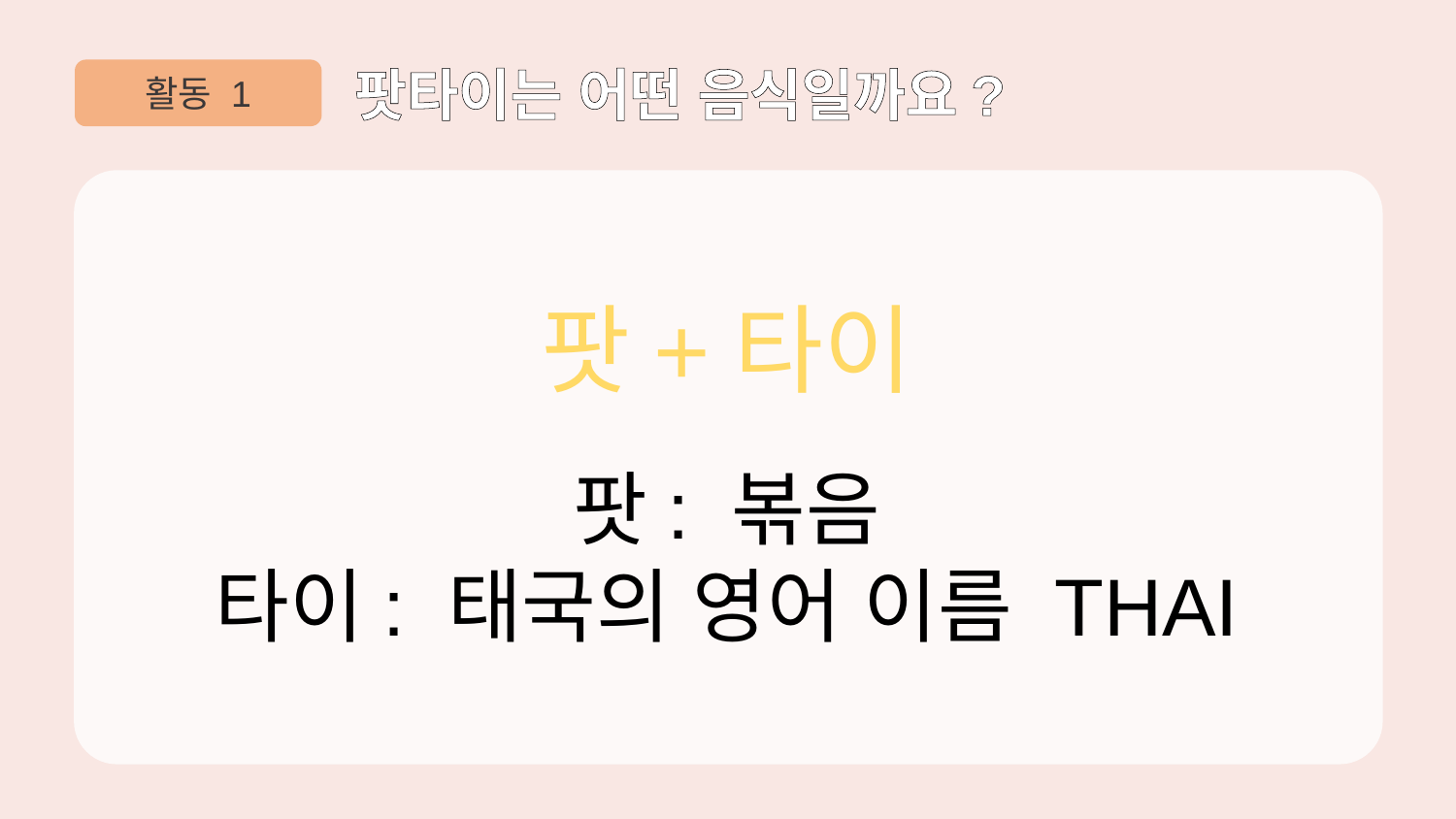

활동 1
팟타이는 어떤 음식일까요?
팟+타이
팟: 볶음
타이: 태국의 영어 이름 THAI